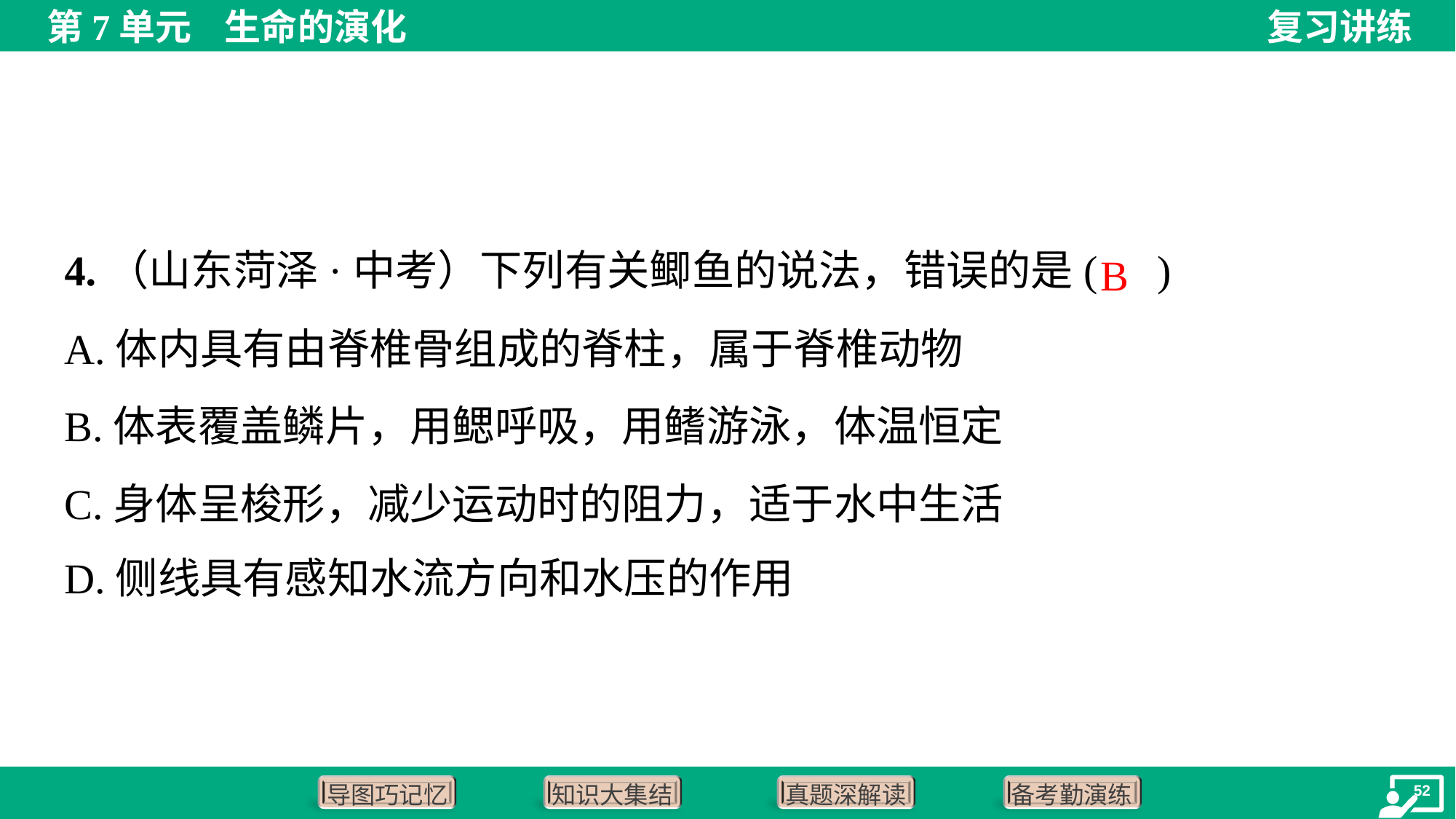

4.（山东菏泽·中考）下列有关鲫鱼的说法，错误的是(     )
B
A.体内具有由脊椎骨组成的脊柱，属于脊椎动物
B.体表覆盖鳞片，用鳃呼吸，用鳍游泳，体温恒定
C.身体呈梭形，减少运动时的阻力，适于水中生活
D.侧线具有感知水流方向和水压的作用